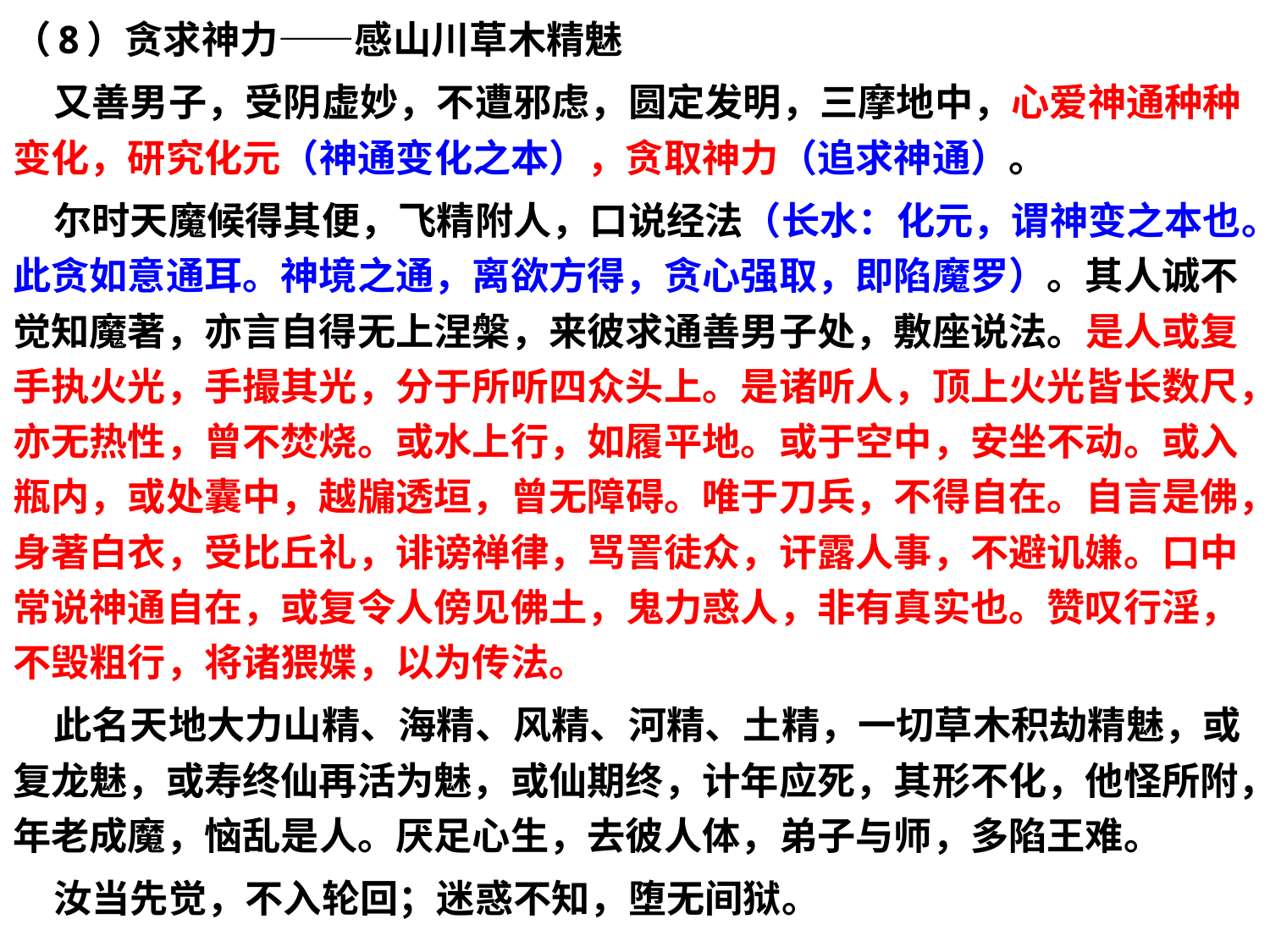

（8）贪求神力——感山川草木精魅
    又善男子，受阴虚妙，不遭邪虑，圆定发明，三摩地中，心爱神通种种变化，研究化元（神通变化之本），贪取神力（追求神通）。
    尔时天魔候得其便，飞精附人，口说经法（长水：化元，谓神变之本也。此贪如意通耳。神境之通，离欲方得，贪心强取，即陷魔罗）。其人诚不觉知魔著，亦言自得无上涅槃，来彼求通善男子处，敷座说法。是人或复手执火光，手撮其光，分于所听四众头上。是诸听人，顶上火光皆长数尺，亦无热性，曾不焚烧。或水上行，如履平地。或于空中，安坐不动。或入瓶内，或处囊中，越牖透垣，曾无障碍。唯于刀兵，不得自在。自言是佛，身著白衣，受比丘礼，诽谤禅律，骂詈徒众，讦露人事，不避讥嫌。口中常说神通自在，或复令人傍见佛土，鬼力惑人，非有真实也。赞叹行淫，不毁粗行，将诸猥媟，以为传法。
    此名天地大力山精、海精、风精、河精、土精，一切草木积劫精魅，或复龙魅，或寿终仙再活为魅，或仙期终，计年应死，其形不化，他怪所附，年老成魔，恼乱是人。厌足心生，去彼人体，弟子与师，多陷王难。
    汝当先觉，不入轮回；迷惑不知，堕无间狱。